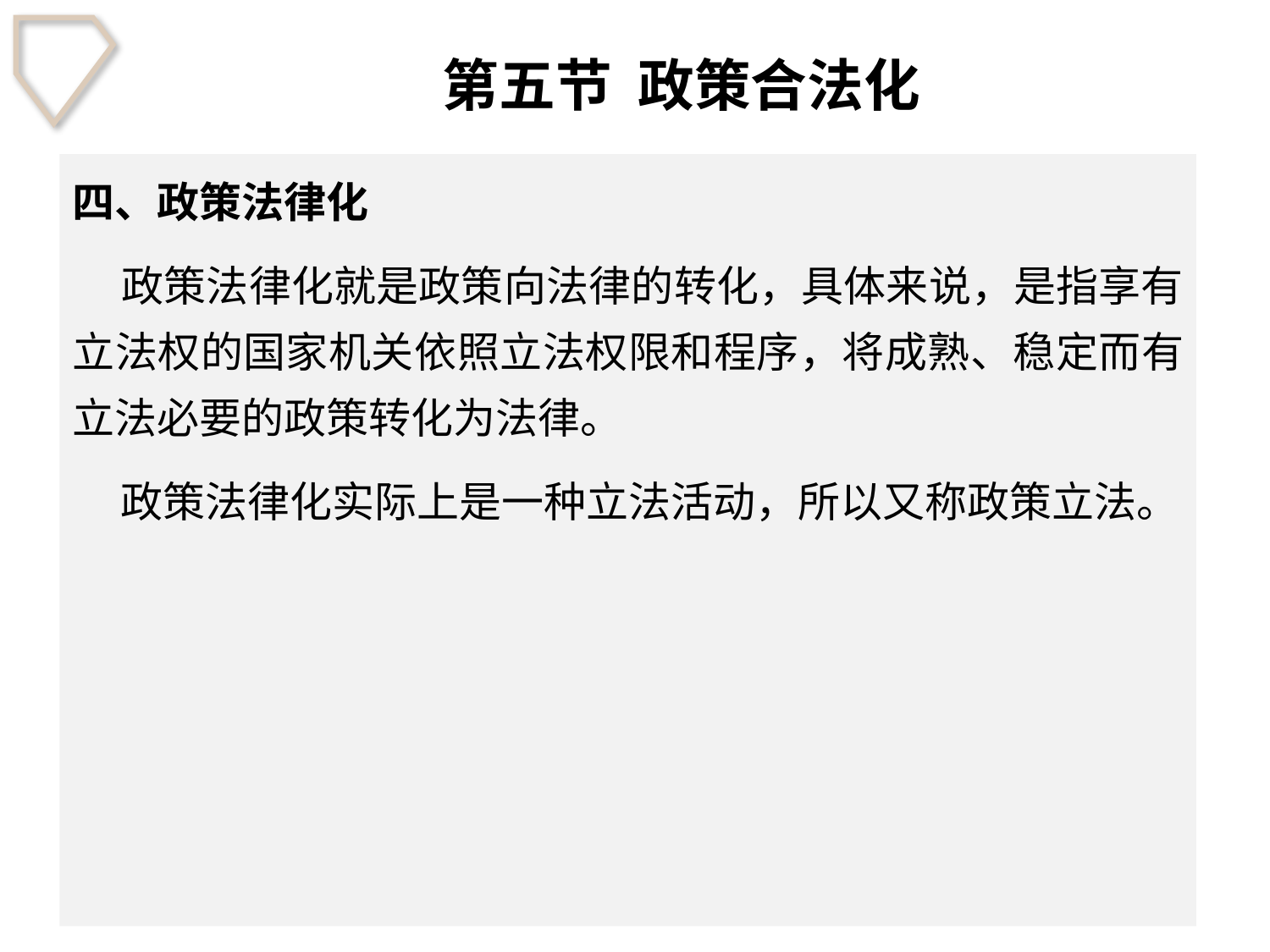

# 第五节  政策合法化
四、政策法律化
    政策法律化就是政策向法律的转化，具体来说，是指享有立法权的国家机关依照立法权限和程序，将成熟、稳定而有立法必要的政策转化为法律。
    政策法律化实际上是一种立法活动，所以又称政策立法。